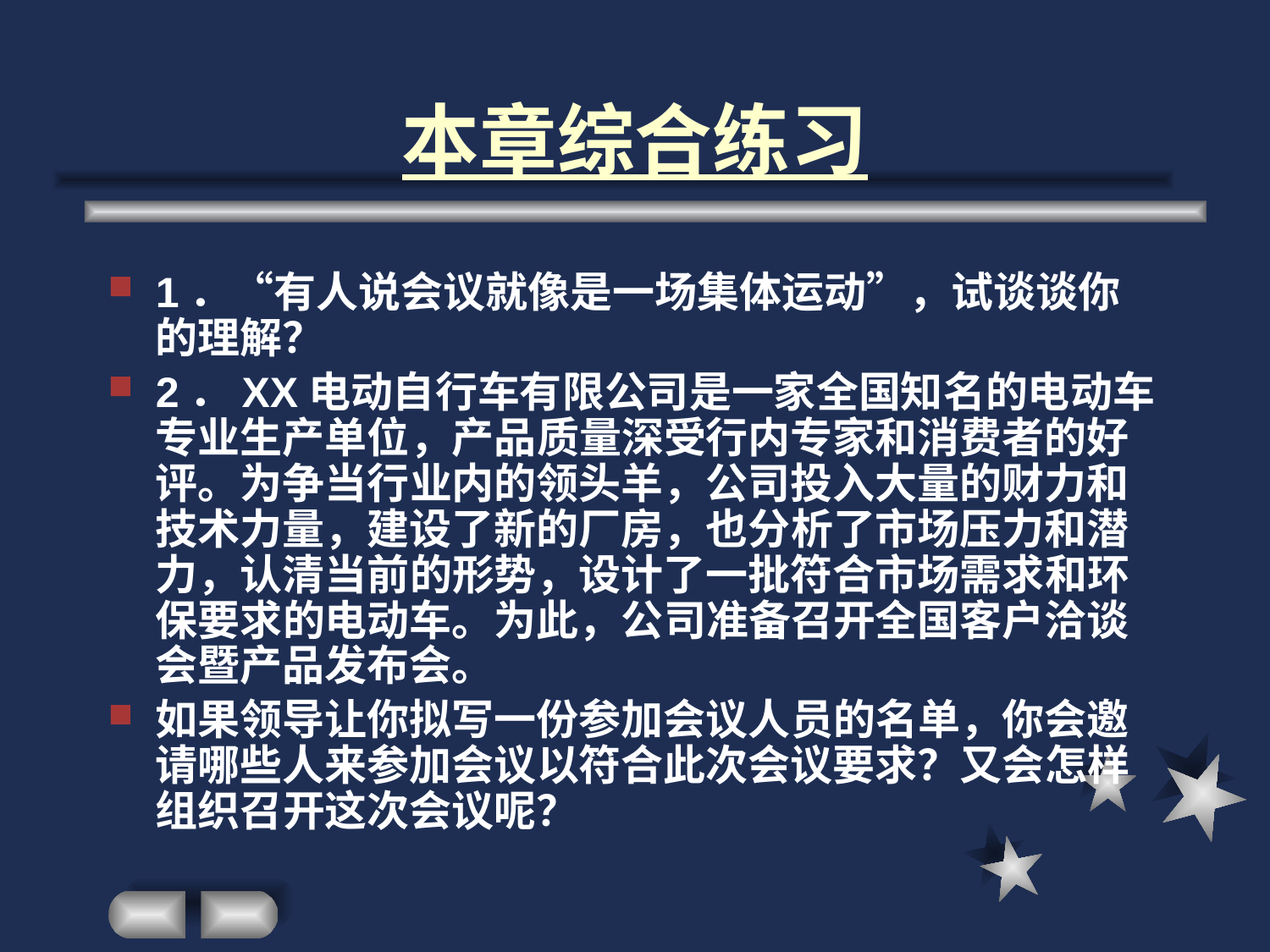

# 本章综合练习
1．“有人说会议就像是一场集体运动”，试谈谈你的理解？
2．XX电动自行车有限公司是一家全国知名的电动车专业生产单位，产品质量深受行内专家和消费者的好评。为争当行业内的领头羊，公司投入大量的财力和技术力量，建设了新的厂房，也分析了市场压力和潜力，认清当前的形势，设计了一批符合市场需求和环保要求的电动车。为此，公司准备召开全国客户洽谈会暨产品发布会。
如果领导让你拟写一份参加会议人员的名单，你会邀请哪些人来参加会议以符合此次会议要求？又会怎样组织召开这次会议呢？